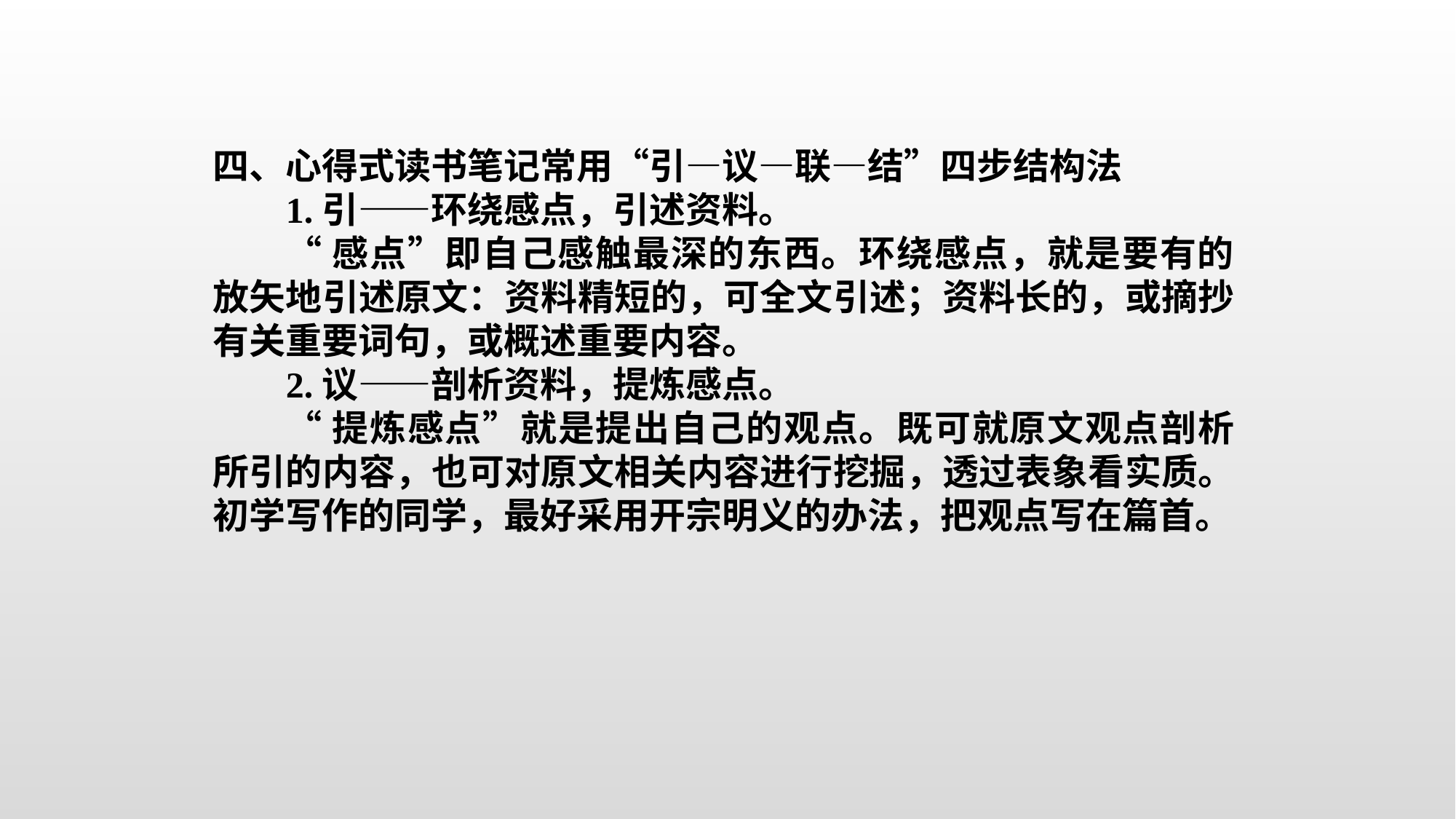

四、心得式读书笔记常用“引—议—联—结”四步结构法
1.引——环绕感点，引述资料。
“感点”即自己感触最深的东西。环绕感点，就是要有的放矢地引述原文：资料精短的，可全文引述；资料长的，或摘抄有关重要词句，或概述重要内容。
2.议——剖析资料，提炼感点。
“提炼感点”就是提出自己的观点。既可就原文观点剖析所引的内容，也可对原文相关内容进行挖掘，透过表象看实质。初学写作的同学，最好采用开宗明义的办法，把观点写在篇首。